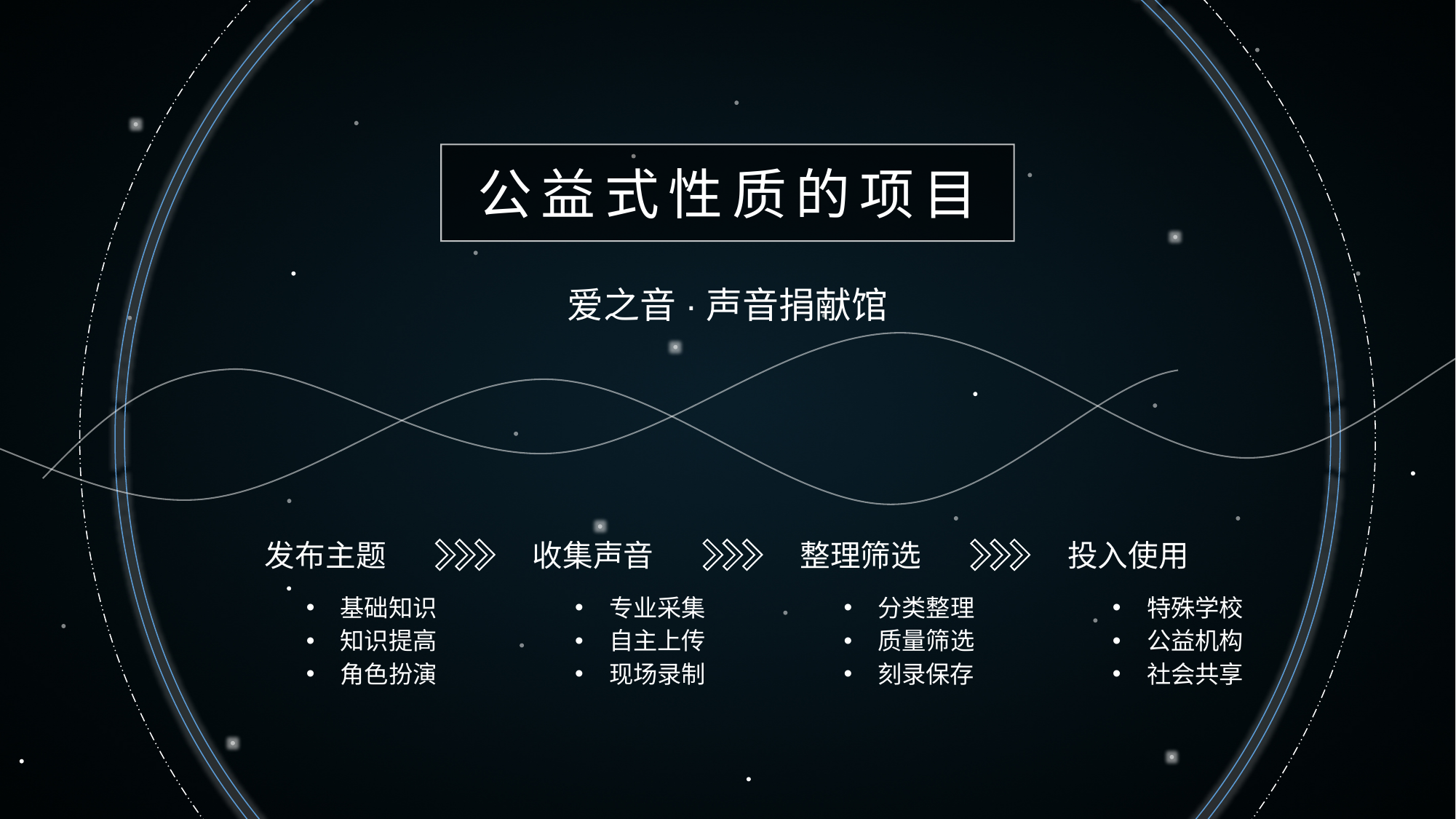

公益式性质的项目
爱之音·声音捐献馆

发布主题
收集声音
整理筛选
投入使用

基础知识
知识提高
角色扮演
专业采集
自主上传
现场录制
分类整理
质量筛选
刻录保存
特殊学校
公益机构
社会共享